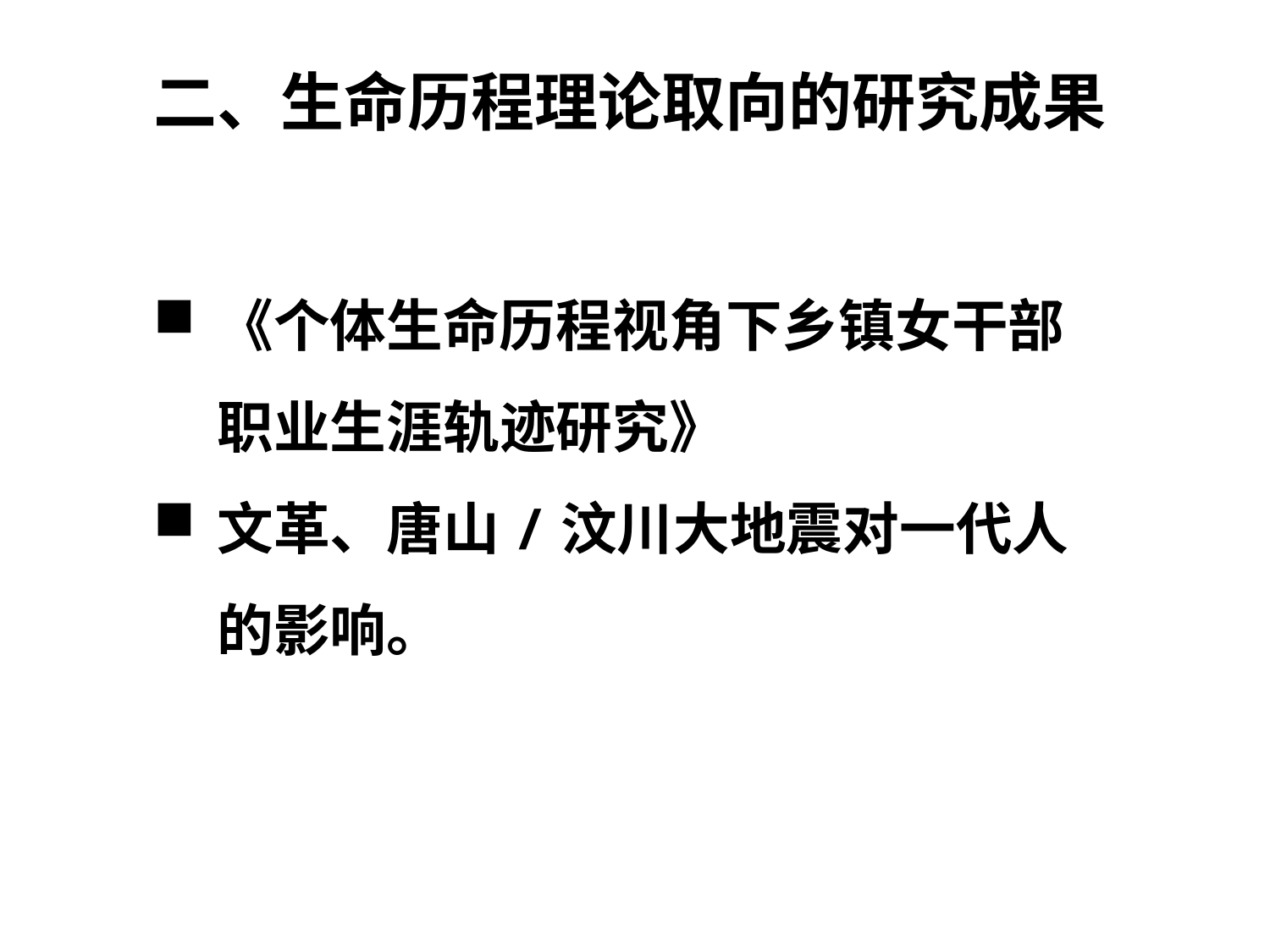

二、生命历程理论取向的研究成果
《个体生命历程视角下乡镇女干部职业生涯轨迹研究》
文革、唐山/汶川大地震对一代人的影响。